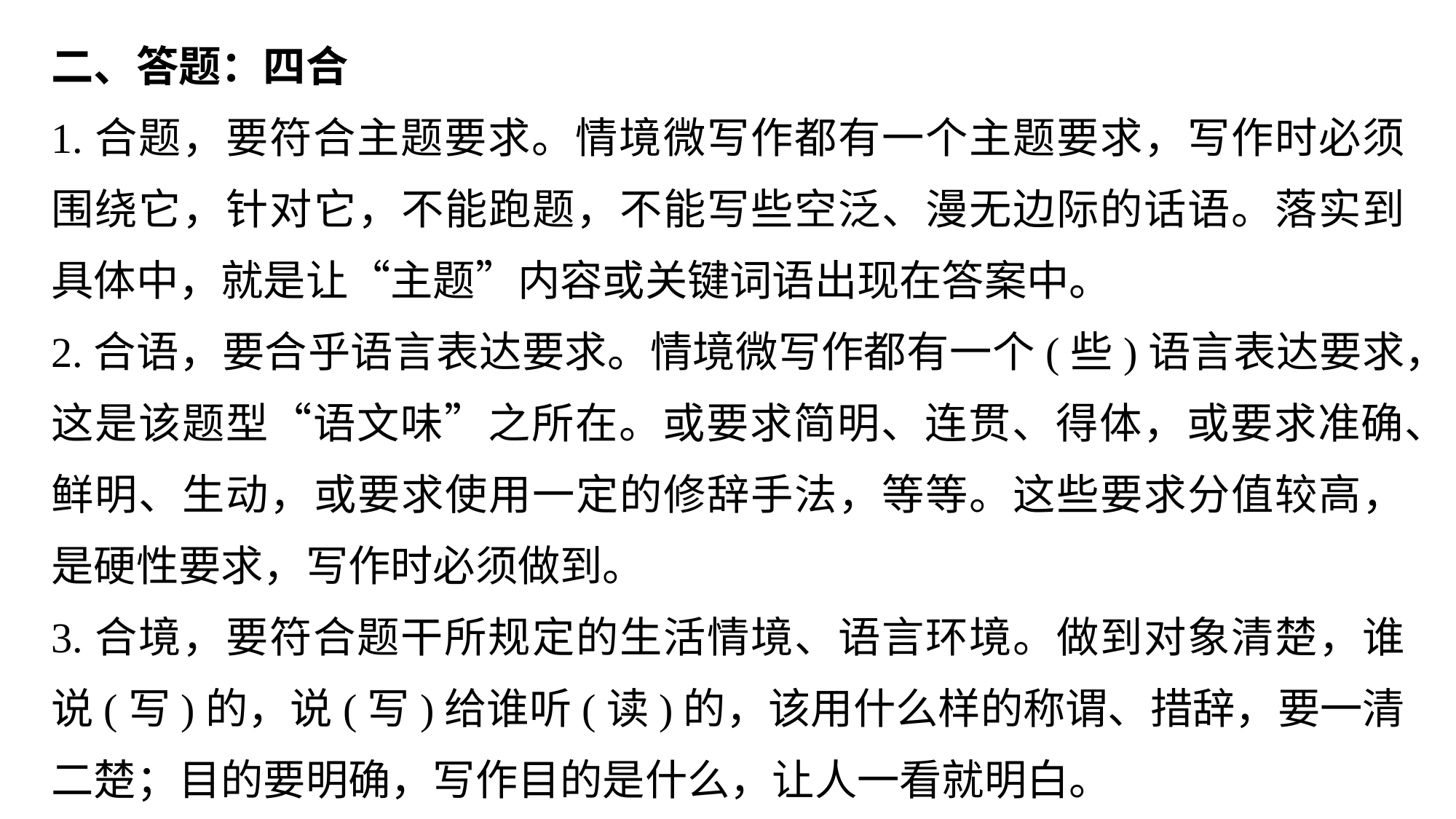

二、答题：四合
1.合题，要符合主题要求。情境微写作都有一个主题要求，写作时必须围绕它，针对它，不能跑题，不能写些空泛、漫无边际的话语。落实到具体中，就是让“主题”内容或关键词语出现在答案中。
2.合语，要合乎语言表达要求。情境微写作都有一个(些)语言表达要求，这是该题型“语文味”之所在。或要求简明、连贯、得体，或要求准确、鲜明、生动，或要求使用一定的修辞手法，等等。这些要求分值较高，是硬性要求，写作时必须做到。
3.合境，要符合题干所规定的生活情境、语言环境。做到对象清楚，谁说(写)的，说(写)给谁听(读)的，该用什么样的称谓、措辞，要一清二楚；目的要明确，写作目的是什么，让人一看就明白。